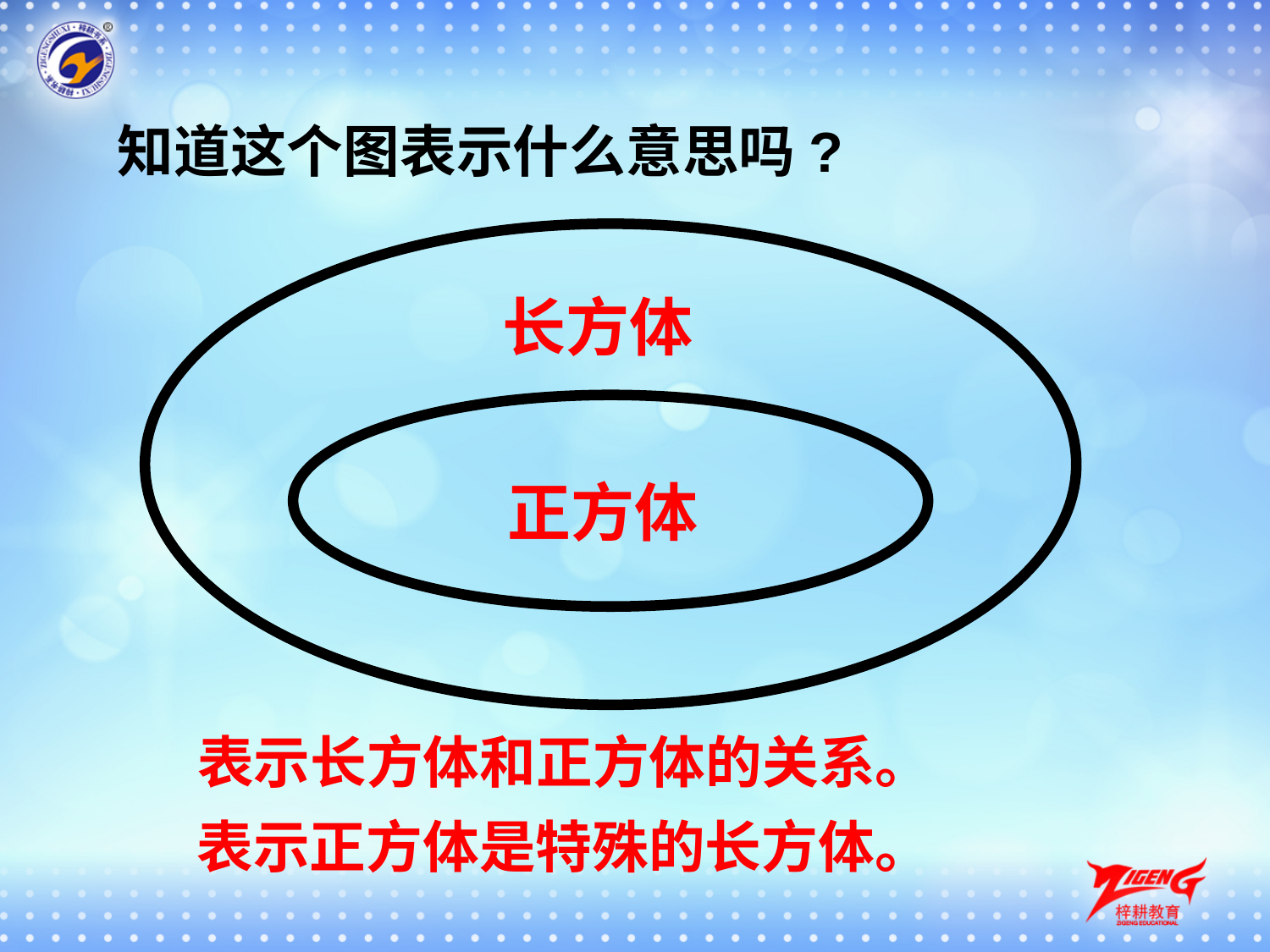

知道这个图表示什么意思吗?

长方体

正方体
表示长方体和正方体的关系。
表示正方体是特殊的长方体。